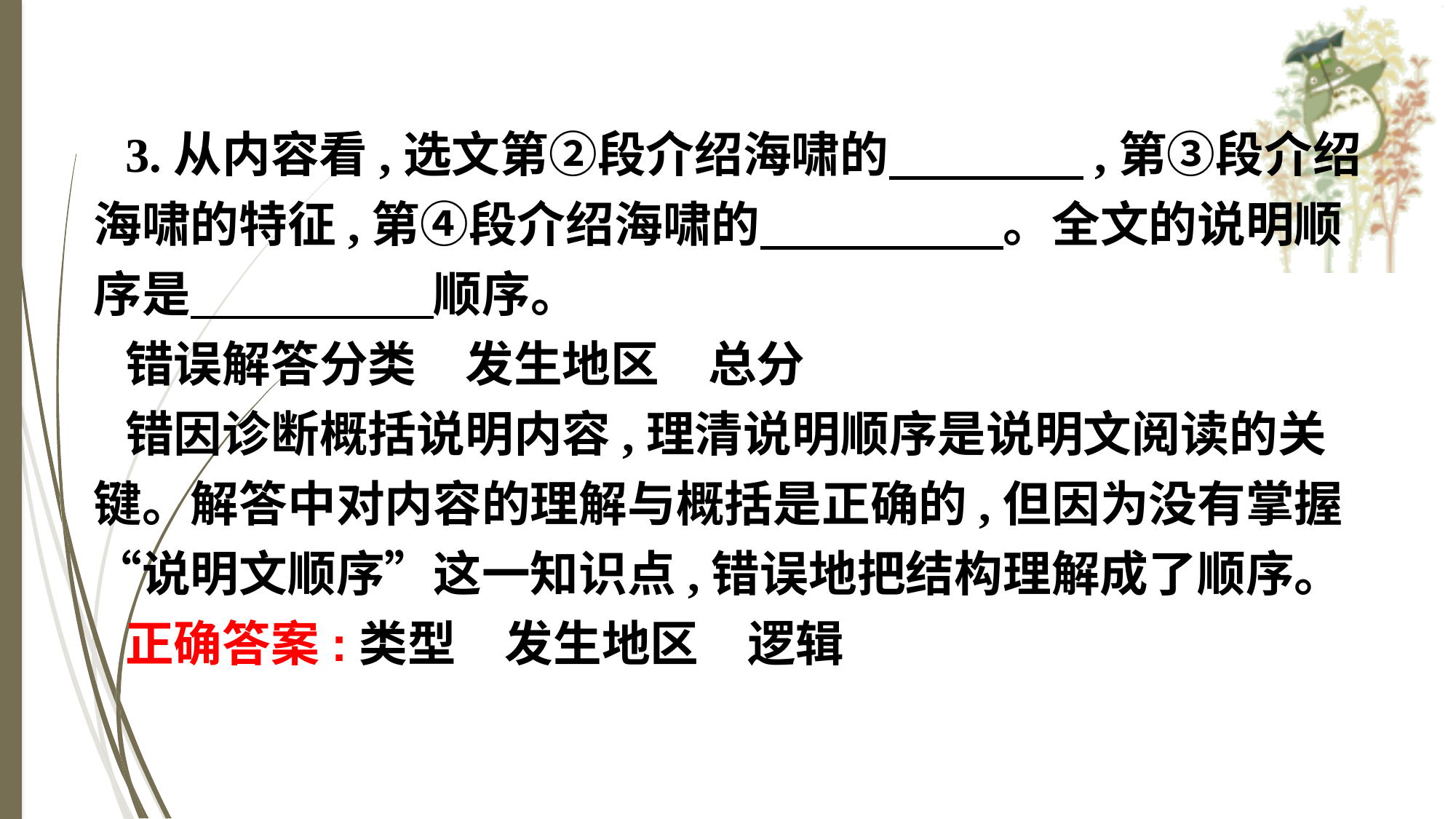

3.从内容看,选文第②段介绍海啸的　　　　,第③段介绍海啸的特征,第④段介绍海啸的　　　　　。全文的说明顺序是　　　　　顺序。
错误解答分类　发生地区　总分
错因诊断概括说明内容,理清说明顺序是说明文阅读的关键。解答中对内容的理解与概括是正确的,但因为没有掌握“说明文顺序”这一知识点,错误地把结构理解成了顺序。
正确答案:类型　发生地区　逻辑